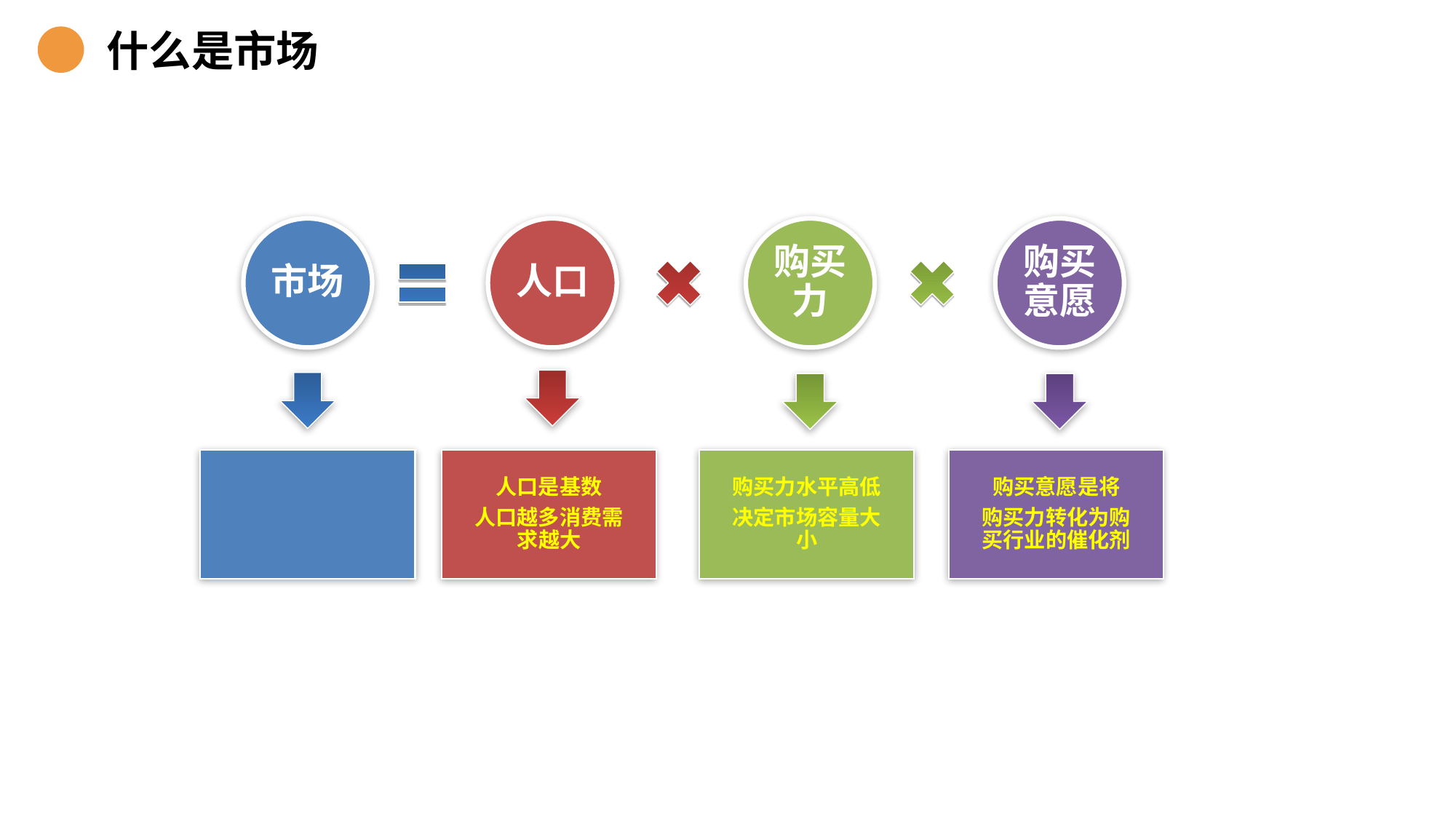

什么是市场

市场
人口
购买力
购买意愿

人口是基数
人口越多消费需求越大

购买力水平高低
决定市场容量大小

购买意愿是将
购买力转化为购买行业的催化剂